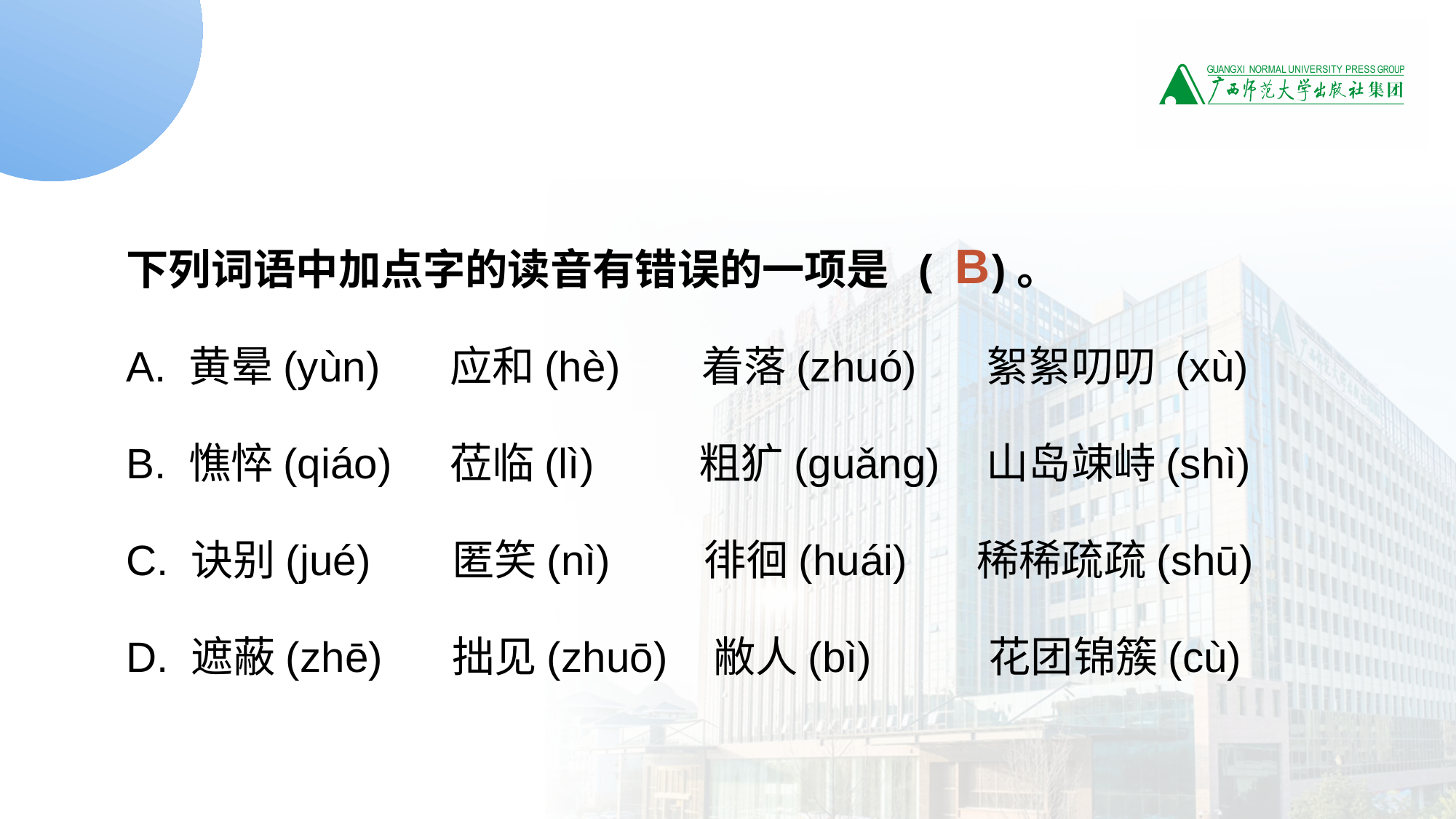

读音题2
下列词语中加点字的读音有错误的一项是  (     )。
A. 黄晕(yùn)     应和(hè)      着落(zhuó)     絮絮叨叨 (xù)
B. 憔悴(qiáo)    莅临(lì)        粗犷(guǎng)   山岛竦峙(shì)
C. 诀别(jué)      匿笑(nì)       徘徊(huái)     稀稀疏疏(shū)
D. 遮蔽(zhē)     拙见(zhuō)   敝人(bì)         花团锦簇(cù)
B